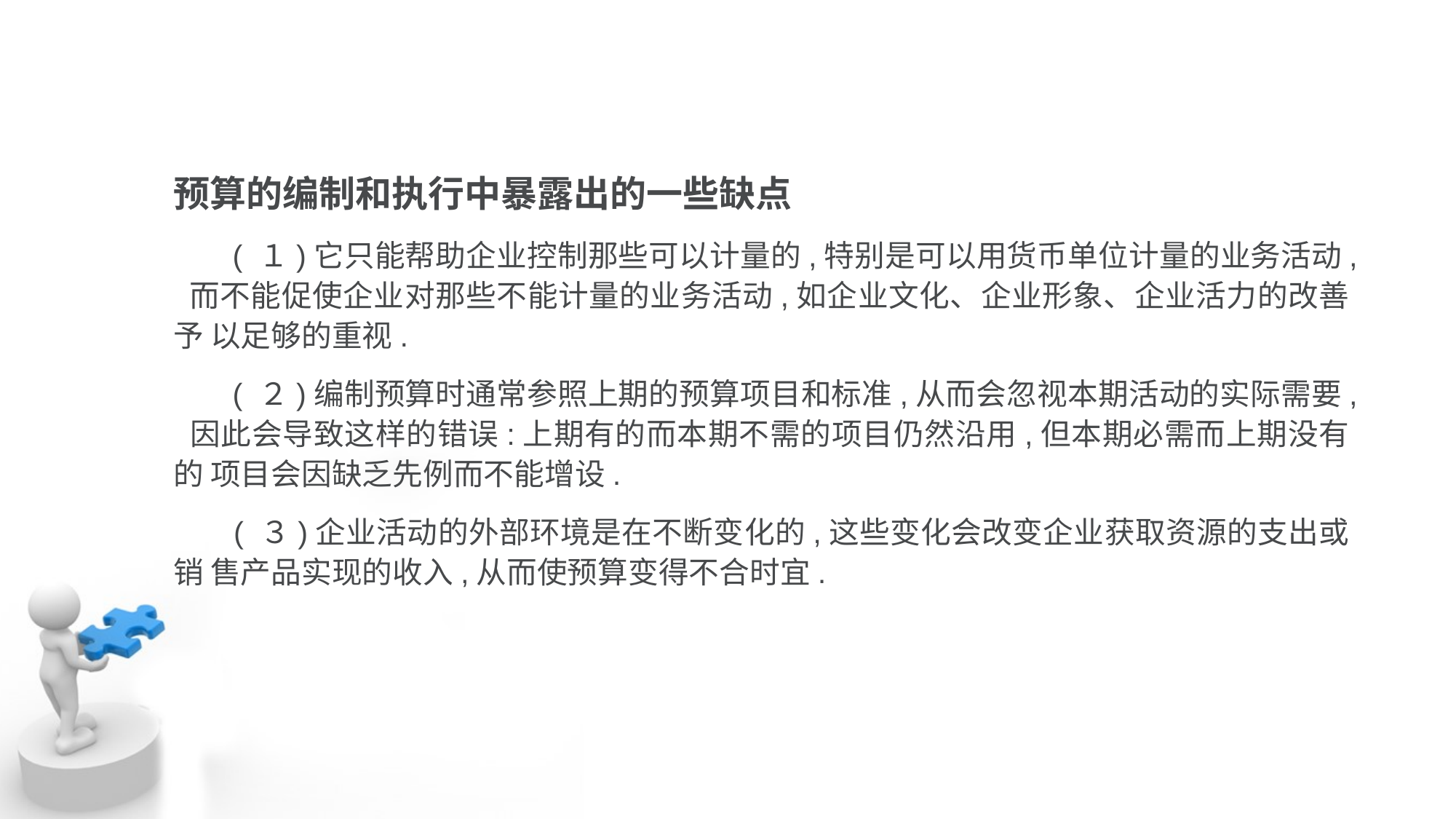

预算的编制和执行中暴露出的一些缺点
       ( １)它只能帮助企业控制那些可以计量的,特别是可以用货币单位计量的业务活动, 而不能促使企业对那些不能计量的业务活动,如企业文化、企业形象、企业活力的改善予 以足够的重视.
       ( ２)编制预算时通常参照上期的预算项目和标准,从而会忽视本期活动的实际需要, 因此会导致这样的错误:上期有的而本期不需的项目仍然沿用,但本期必需而上期没有的 项目会因缺乏先例而不能增设.
       ( ３)企业活动的外部环境是在不断变化的,这些变化会改变企业获取资源的支出或销 售产品实现的收入,从而使预算变得不合时宜.